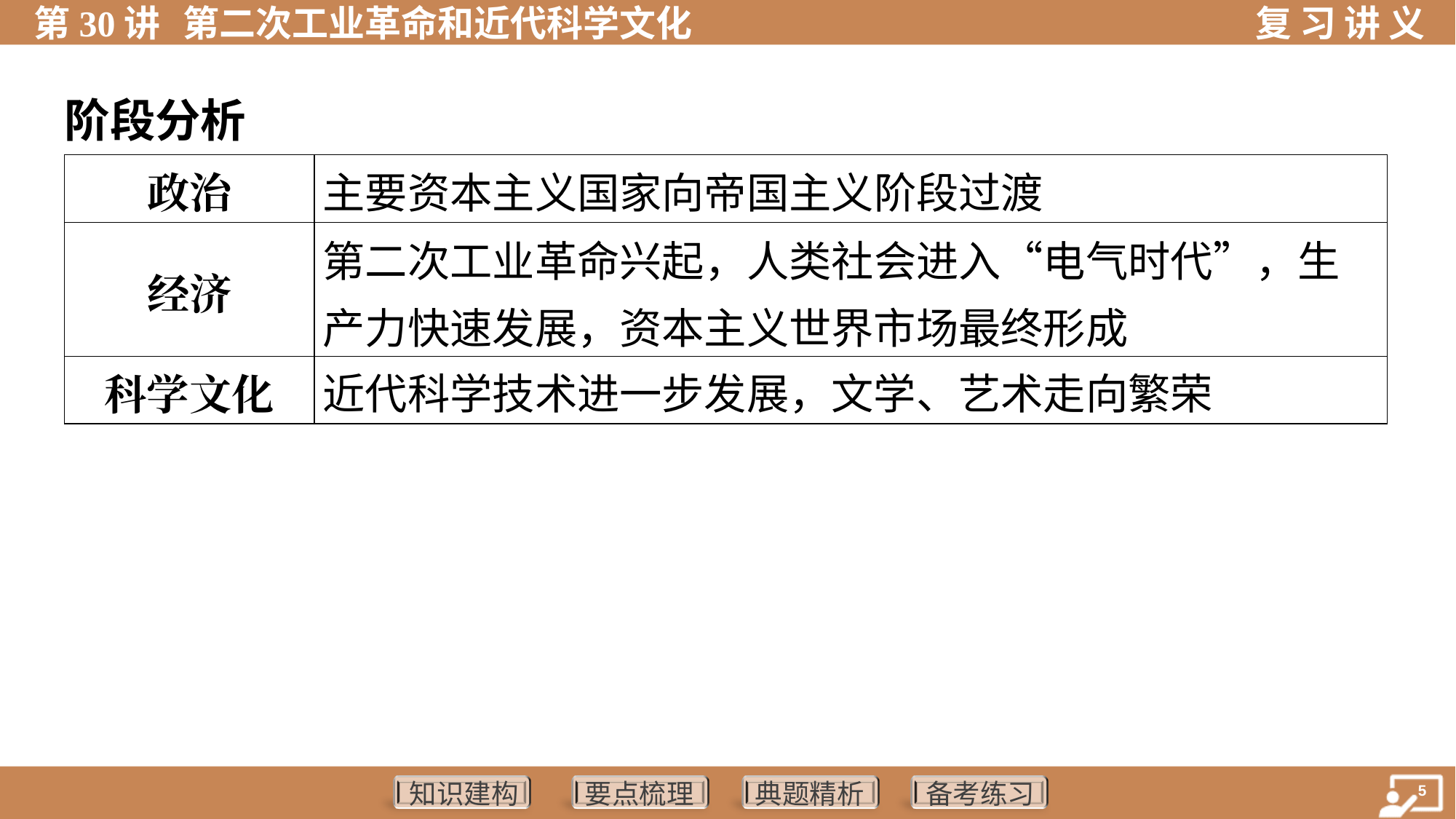

阶段分析
| 政治 | 主要资本主义国家向帝国主义阶段过渡 |
| --- | --- |
| 经济 | 第二次工业革命兴起，人类社会进入“电气时代”，生产力快速发展，资本主义世界市场最终形成 |
| 科学文化 | 近代科学技术进一步发展，文学、艺术走向繁荣 |